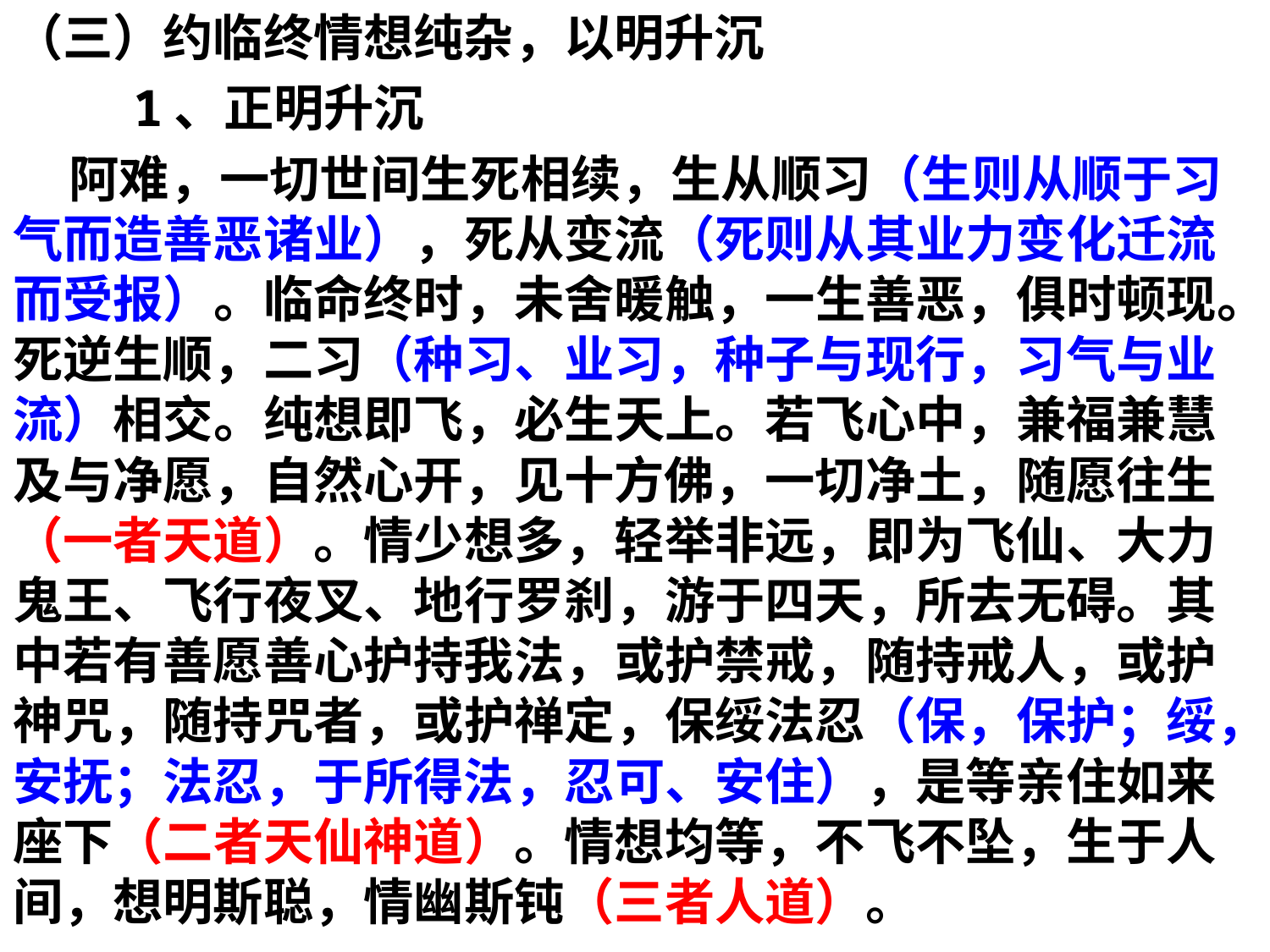

（三）约临终情想纯杂，以明升沉
    1、正明升沉
    阿难，一切世间生死相续，生从顺习（生则从顺于习气而造善恶诸业），死从变流（死则从其业力变化迁流而受报）。临命终时，未舍暖触，一生善恶，俱时顿现。死逆生顺，二习（种习、业习，种子与现行，习气与业流）相交。纯想即飞，必生天上。若飞心中，兼福兼慧及与净愿，自然心开，见十方佛，一切净土，随愿往生（一者天道）。情少想多，轻举非远，即为飞仙、大力鬼王、飞行夜叉、地行罗刹，游于四天，所去无碍。其中若有善愿善心护持我法，或护禁戒，随持戒人，或护神咒，随持咒者，或护禅定，保绥法忍（保，保护；绥，安抚；法忍，于所得法，忍可、安住），是等亲住如来座下（二者天仙神道）。情想均等，不飞不坠，生于人间，想明斯聪，情幽斯钝（三者人道）。